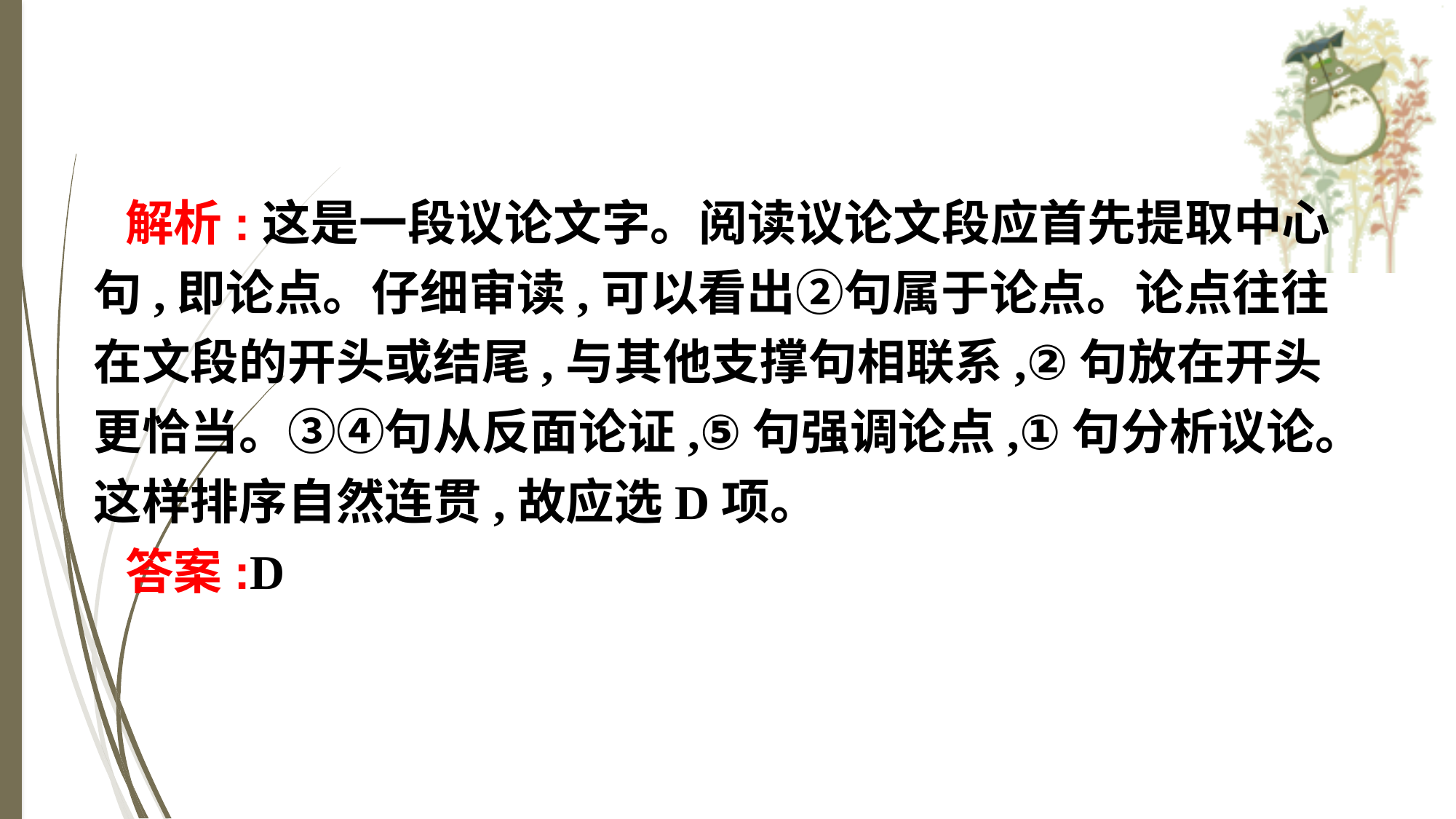

解析:这是一段议论文字。阅读议论文段应首先提取中心句,即论点。仔细审读,可以看出②句属于论点。论点往往在文段的开头或结尾,与其他支撑句相联系,②句放在开头更恰当。③④句从反面论证,⑤句强调论点,①句分析议论。这样排序自然连贯,故应选D项。
答案:D